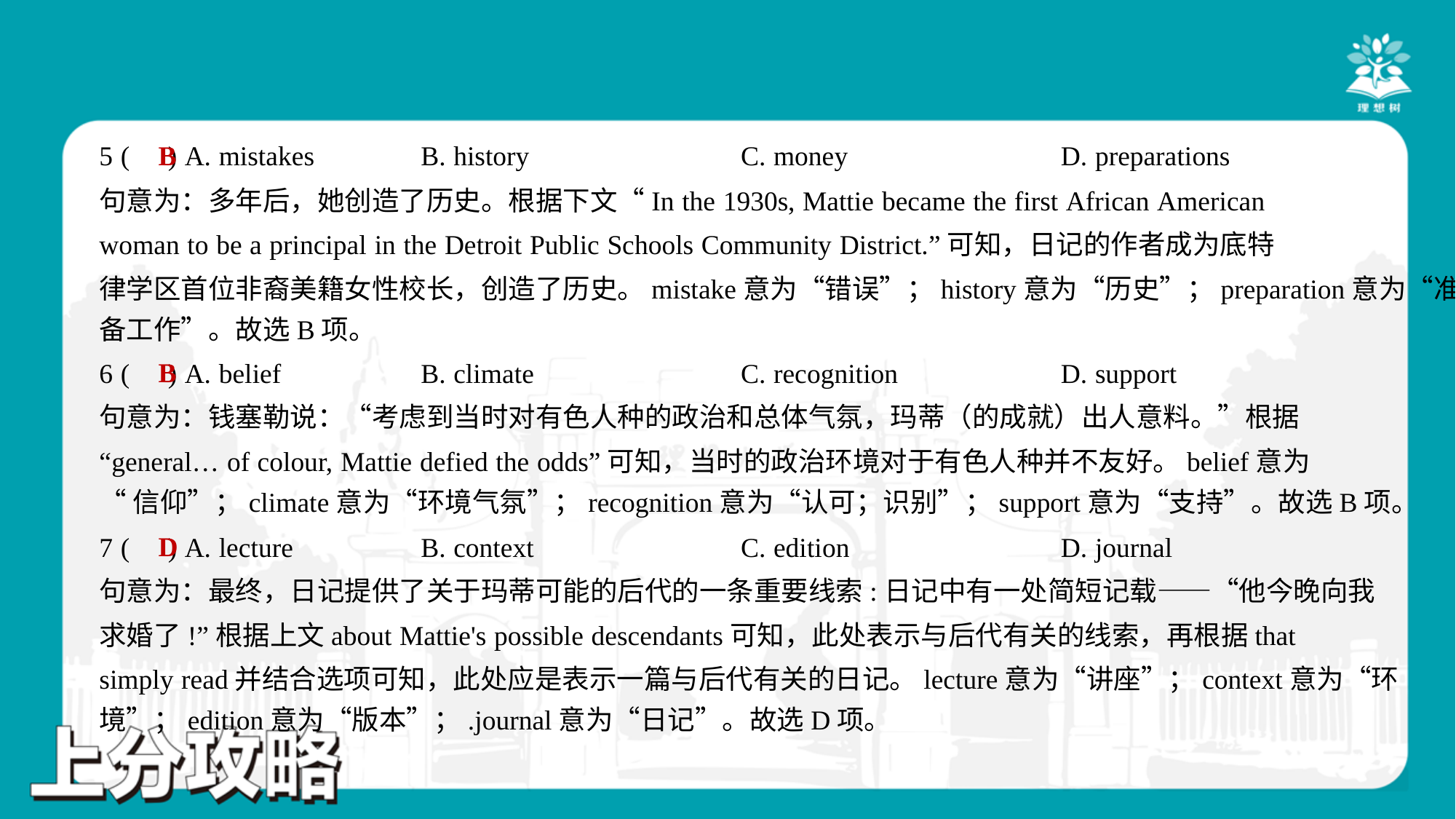

B
5 (     ) A. mistakes	B. history	C. money	D. preparations
句意为：多年后，她创造了历史。根据下文“In the 1930s, Mattie became the first African American
woman to be a principal in the Detroit Public Schools Community District.”可知，日记的作者成为底特
律学区首位非裔美籍女性校长，创造了历史。mistake意为“错误”；history意为“历史”；preparation意为“准
备工作”。故选B项。
B
6 (     ) A. belief	B. climate	C. recognition	D. support
句意为：钱塞勒说：“考虑到当时对有色人种的政治和总体气氛，玛蒂（的成就）出人意料。”根据
“general… of colour, Mattie defied the odds”可知，当时的政治环境对于有色人种并不友好。belief意为
“信仰”；climate意为“环境气氛”；recognition意为“认可；识别”；support意为“支持”。故选B项。
D
7 (     ) A. lecture	B. context	C. edition	D. journal
句意为：最终，日记提供了关于玛蒂可能的后代的一条重要线索:日记中有一处简短记载——“他今晚向我
求婚了!”根据上文about Mattie's possible descendants可知，此处表示与后代有关的线索，再根据that
simply read并结合选项可知，此处应是表示一篇与后代有关的日记。lecture意为“讲座”；context意为“环
境”；edition意为“版本”；.journal意为“日记”。故选D项。